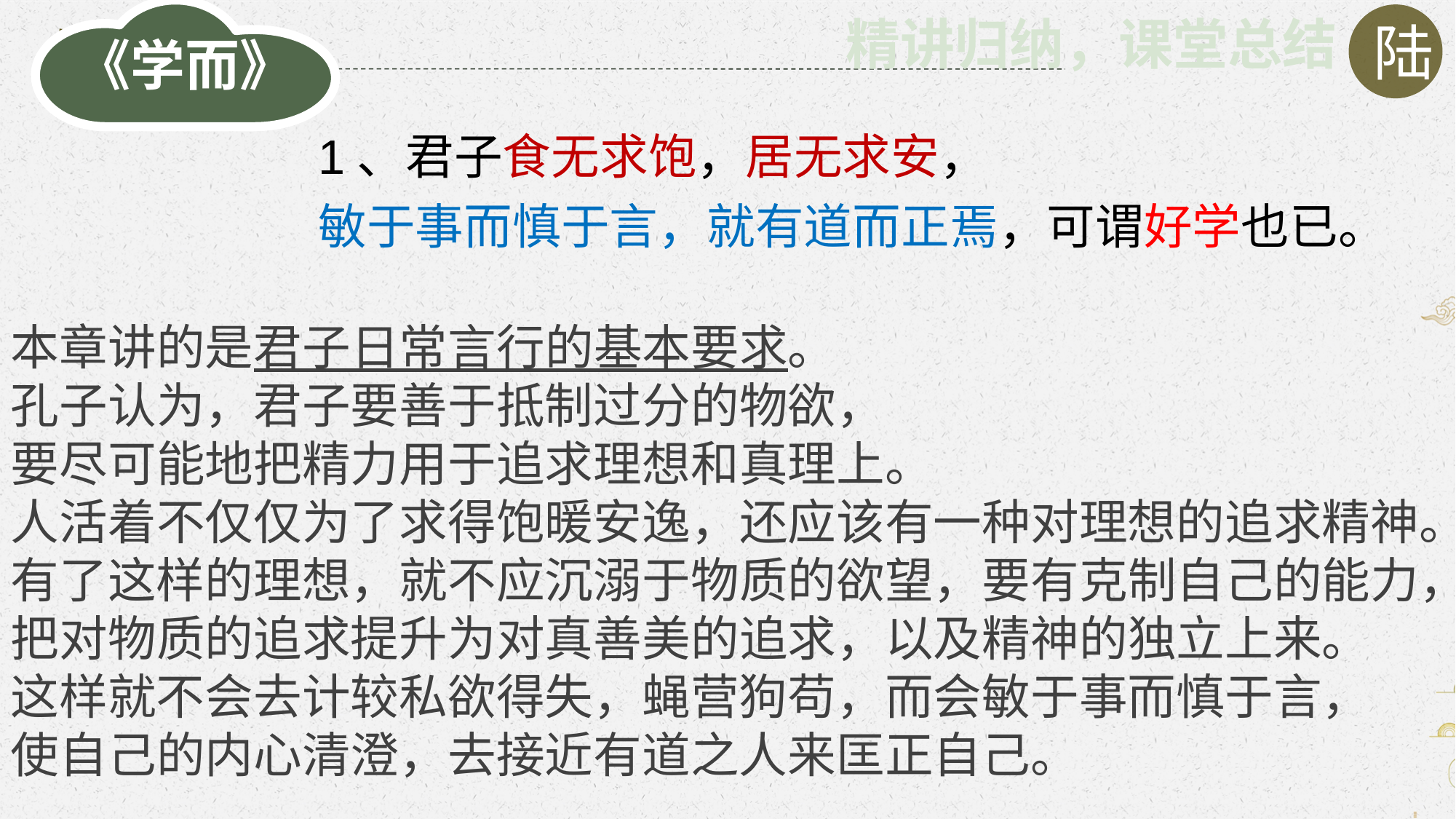

《学而》
陆
精讲归纳，课堂总结
1、君子食无求饱，居无求安，
敏于事而慎于言，就有道而正焉，可谓好学也已。
本章讲的是君子日常言行的基本要求。
孔子认为，君子要善于抵制过分的物欲，
要尽可能地把精力用于追求理想和真理上。
人活着不仅仅为了求得饱暖安逸，还应该有一种对理想的追求精神。
有了这样的理想，就不应沉溺于物质的欲望，要有克制自己的能力，
把对物质的追求提升为对真善美的追求，以及精神的独立上来。
这样就不会去计较私欲得失，蝇营狗苟，而会敏于事而慎于言，
使自己的内心清澄，去接近有道之人来匡正自己。